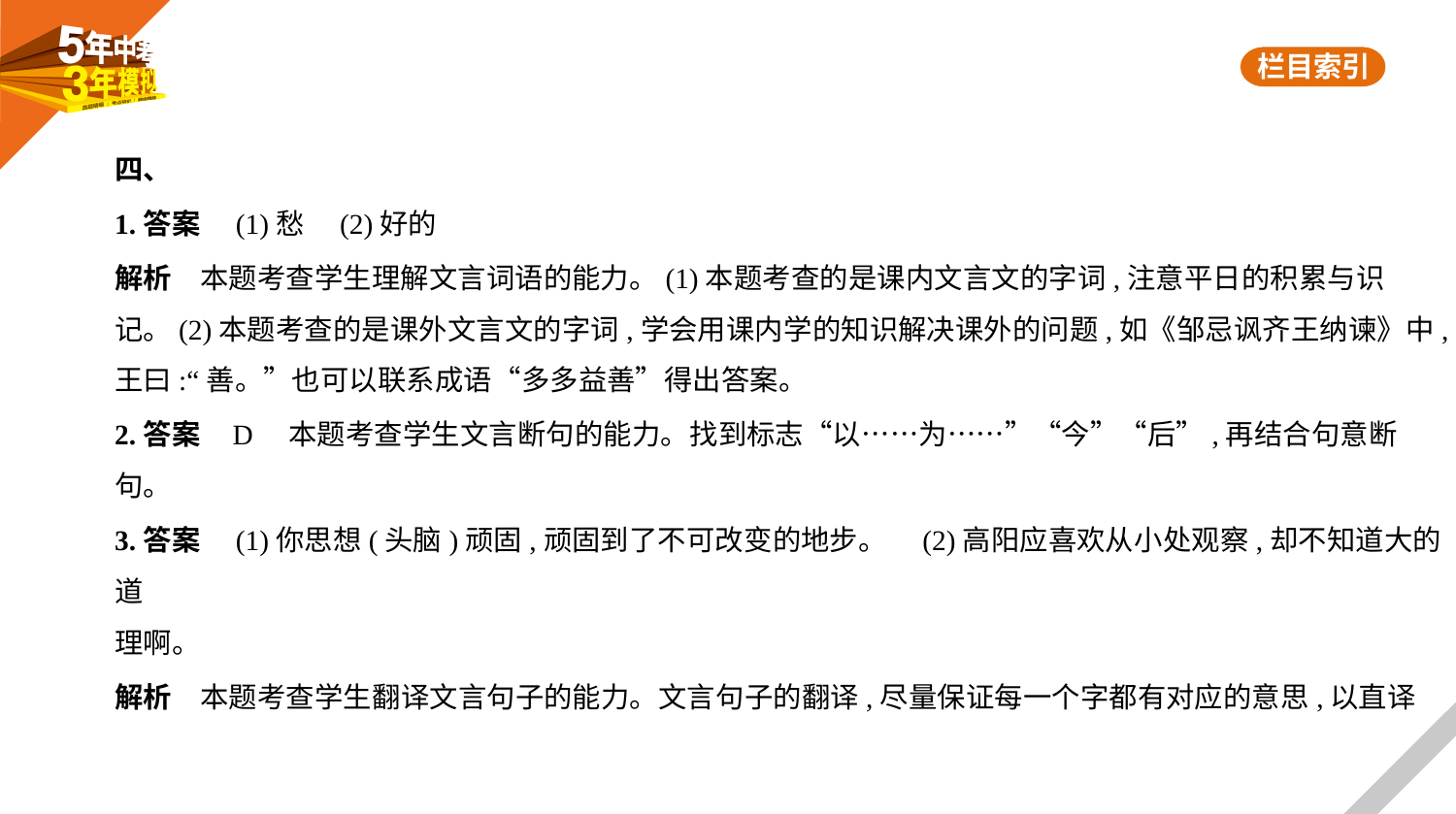

四、
1.答案　(1)愁　(2)好的
解析　本题考查学生理解文言词语的能力。(1)本题考查的是课内文言文的字词,注意平日的积累与识
记。(2)本题考查的是课外文言文的字词,学会用课内学的知识解决课外的问题,如《邹忌讽齐王纳谏》中,
王曰:“善。”也可以联系成语“多多益善”得出答案。
2.答案    D　本题考查学生文言断句的能力。找到标志“以……为……”“今”“后”,再结合句意断
句。
3.答案　(1)你思想(头脑)顽固,顽固到了不可改变的地步。　(2)高阳应喜欢从小处观察,却不知道大的道
理啊。
解析　本题考查学生翻译文言句子的能力。文言句子的翻译,尽量保证每一个字都有对应的意思,以直译